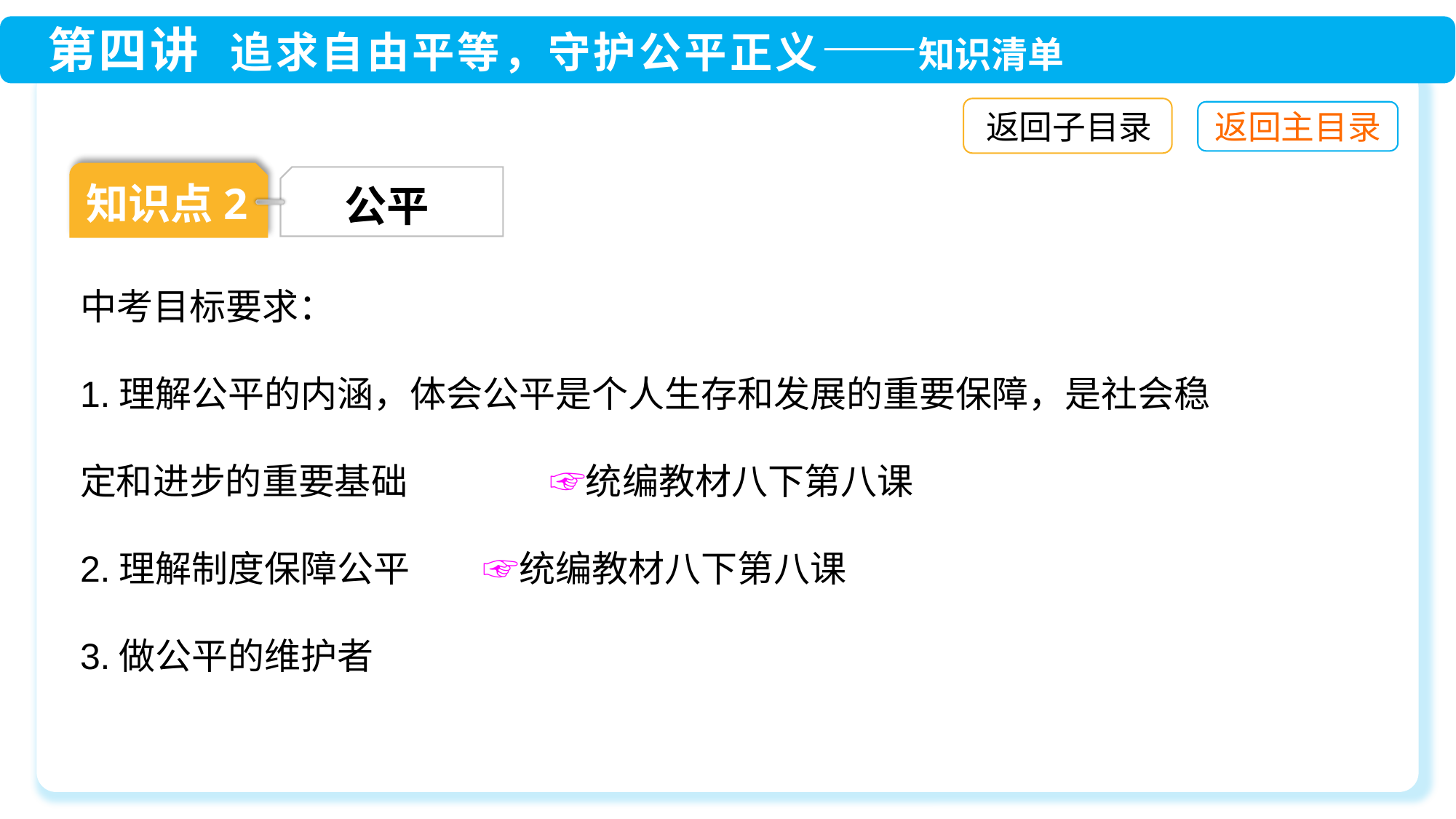

返回子目录
知识点2
公平

中考目标要求：
1.理解公平的内涵，体会公平是个人生存和发展的重要保障，是社会稳定和进步的重要基础	    ☞统编教材八下第八课
2.理解制度保障公平　　☞统编教材八下第八课
3.做公平的维护者